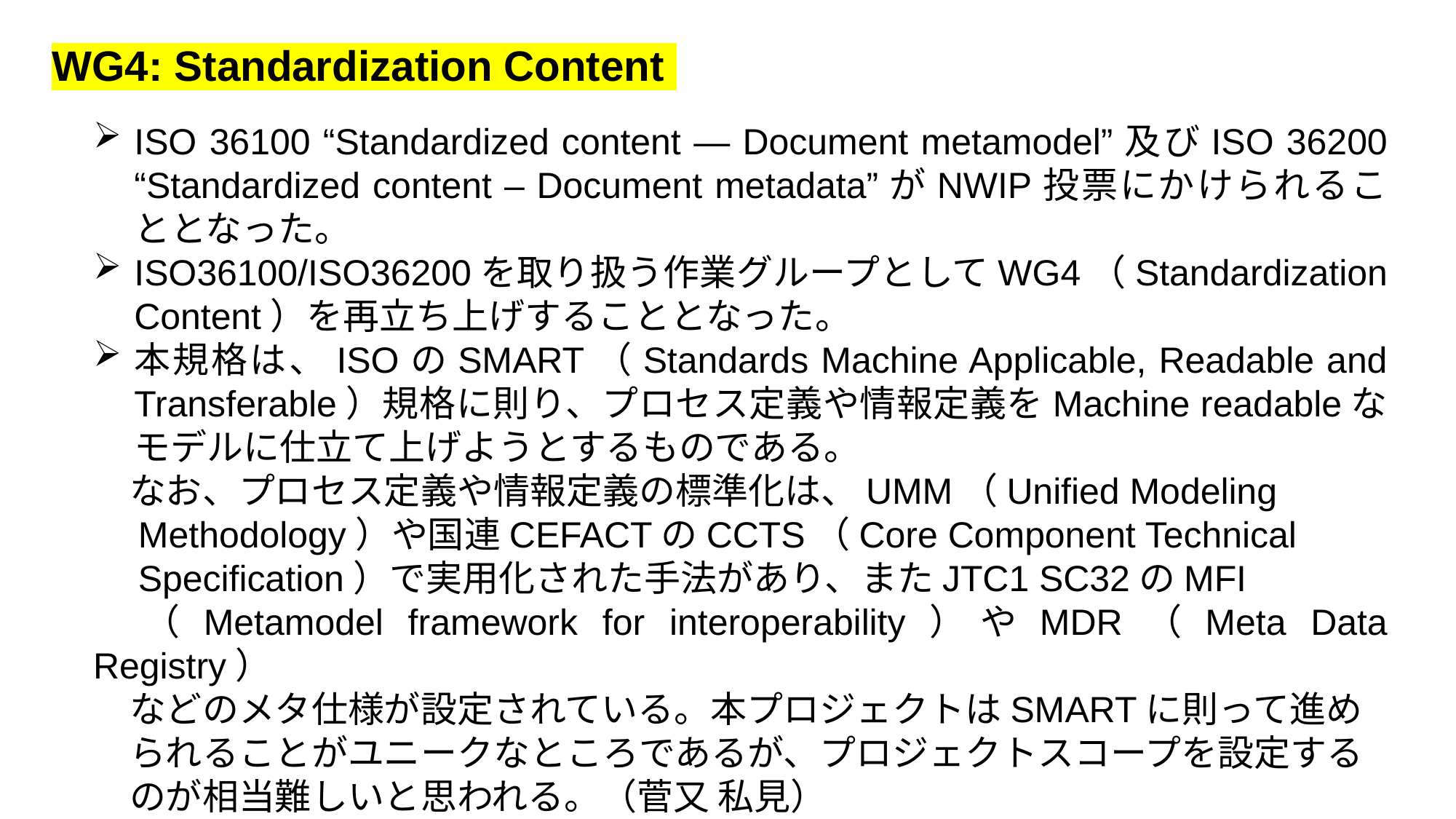

WG4: Standardization Content
ISO 36100 “Standardized content — Document metamodel”及びISO 36200 “Standardized content – Document metadata”がNWIP投票にかけられることとなった。
ISO36100/ISO36200を取り扱う作業グループとしてWG4（Standardization Content）を再立ち上げすることとなった。
本規格は、ISOのSMART（Standards Machine Applicable, Readable and Transferable）規格に則り、プロセス定義や情報定義をMachine readableなモデルに仕立て上げようとするものである。
　なお、プロセス定義や情報定義の標準化は、UMM（Unified Modeling
　Methodology）や国連CEFACTのCCTS（Core Component Technical
　Specification）で実用化された手法があり、またJTC1 SC32のMFI
　（Metamodel framework for interoperability）やMDR（Meta Data Registry）
　などのメタ仕様が設定されている。本プロジェクトはSMARTに則って進め
　られることがユニークなところであるが、プロジェクトスコープを設定する
　のが相当難しいと思われる。（菅又 私見）